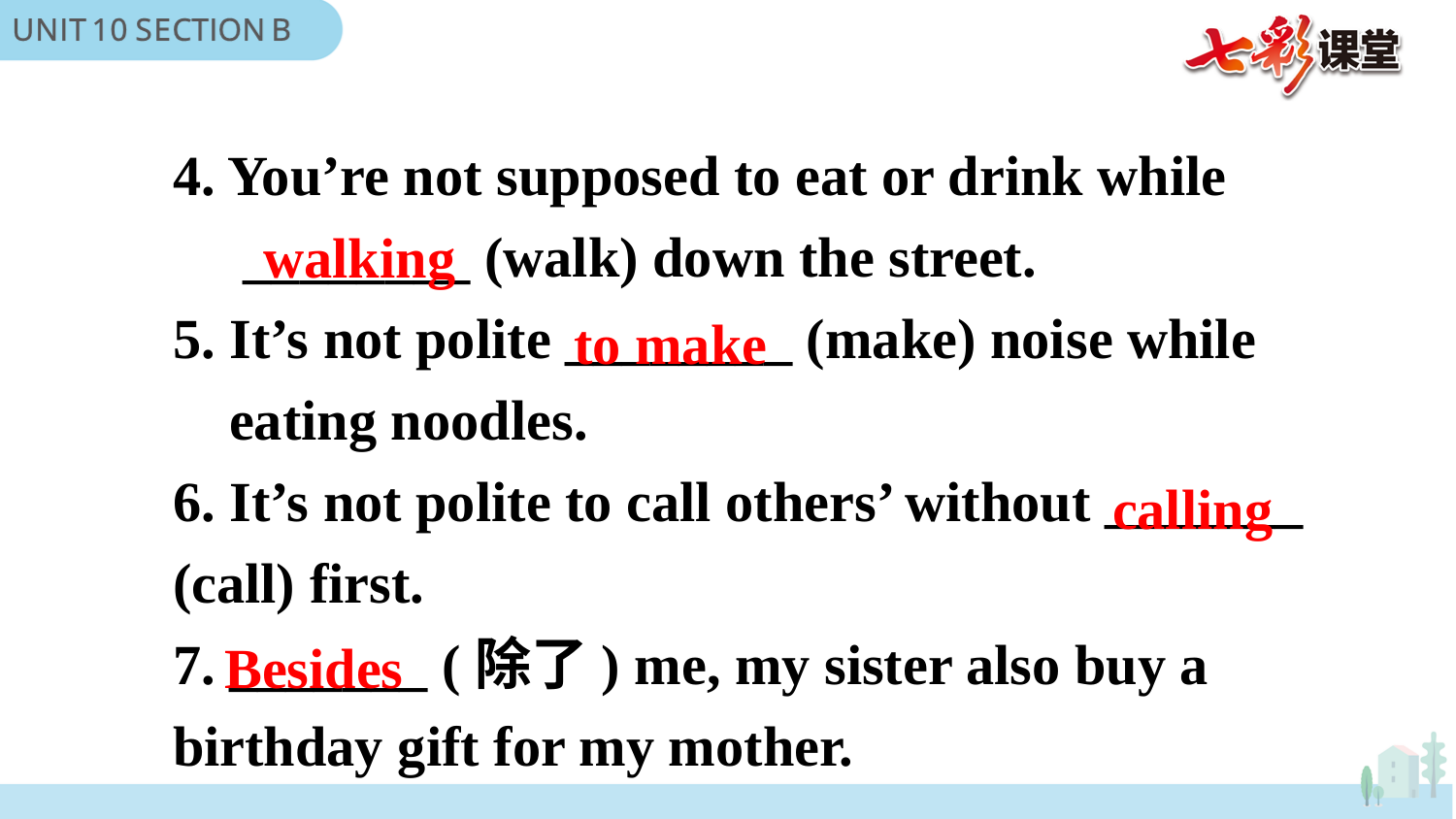

4. You’re not supposed to eat or drink while
     ________ (walk) down the street.
5. It’s not polite ________ (make) noise while
    eating noodles.
6. It’s not polite to call others’ without _______ (call) first.
7. _______ (除了) me, my sister also buy a birthday gift for my mother.
walking
to make
calling
Besides